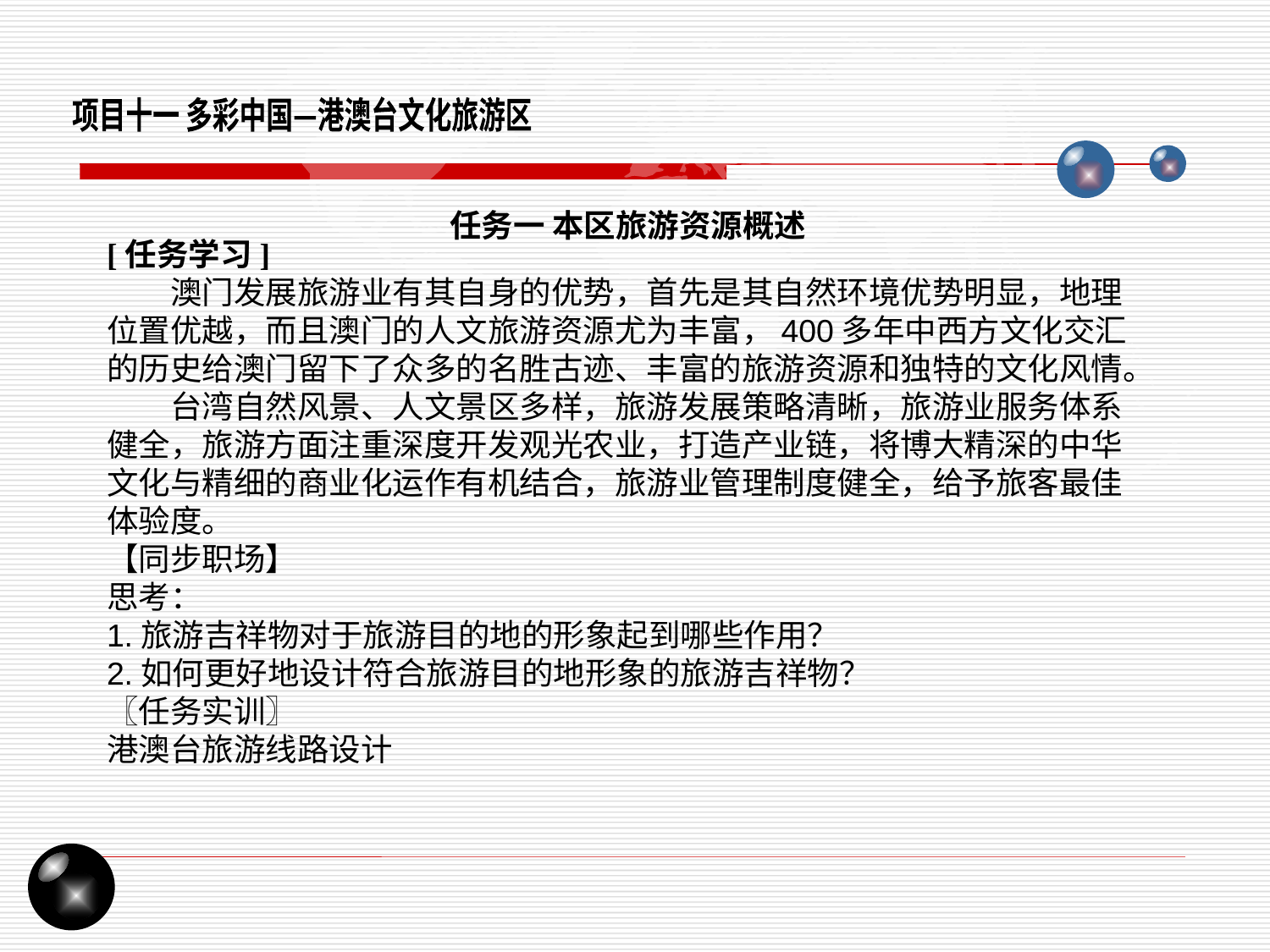

项目十一 多彩中国—港澳台文化旅游区
任务一 本区旅游资源概述

[任务学习]
澳门发展旅游业有其自身的优势，首先是其自然环境优势明显，地理位置优越，而且澳门的人文旅游资源尤为丰富，400多年中西方文化交汇的历史给澳门留下了众多的名胜古迹、丰富的旅游资源和独特的文化风情。
台湾自然风景、人文景区多样，旅游发展策略清晰，旅游业服务体系健全，旅游方面注重深度开发观光农业，打造产业链，将博大精深的中华文化与精细的商业化运作有机结合，旅游业管理制度健全，给予旅客最佳体验度。
【同步职场】
思考：
1.旅游吉祥物对于旅游目的地的形象起到哪些作用？
2.如何更好地设计符合旅游目的地形象的旅游吉祥物？
〖任务实训〗
港澳台旅游线路设计